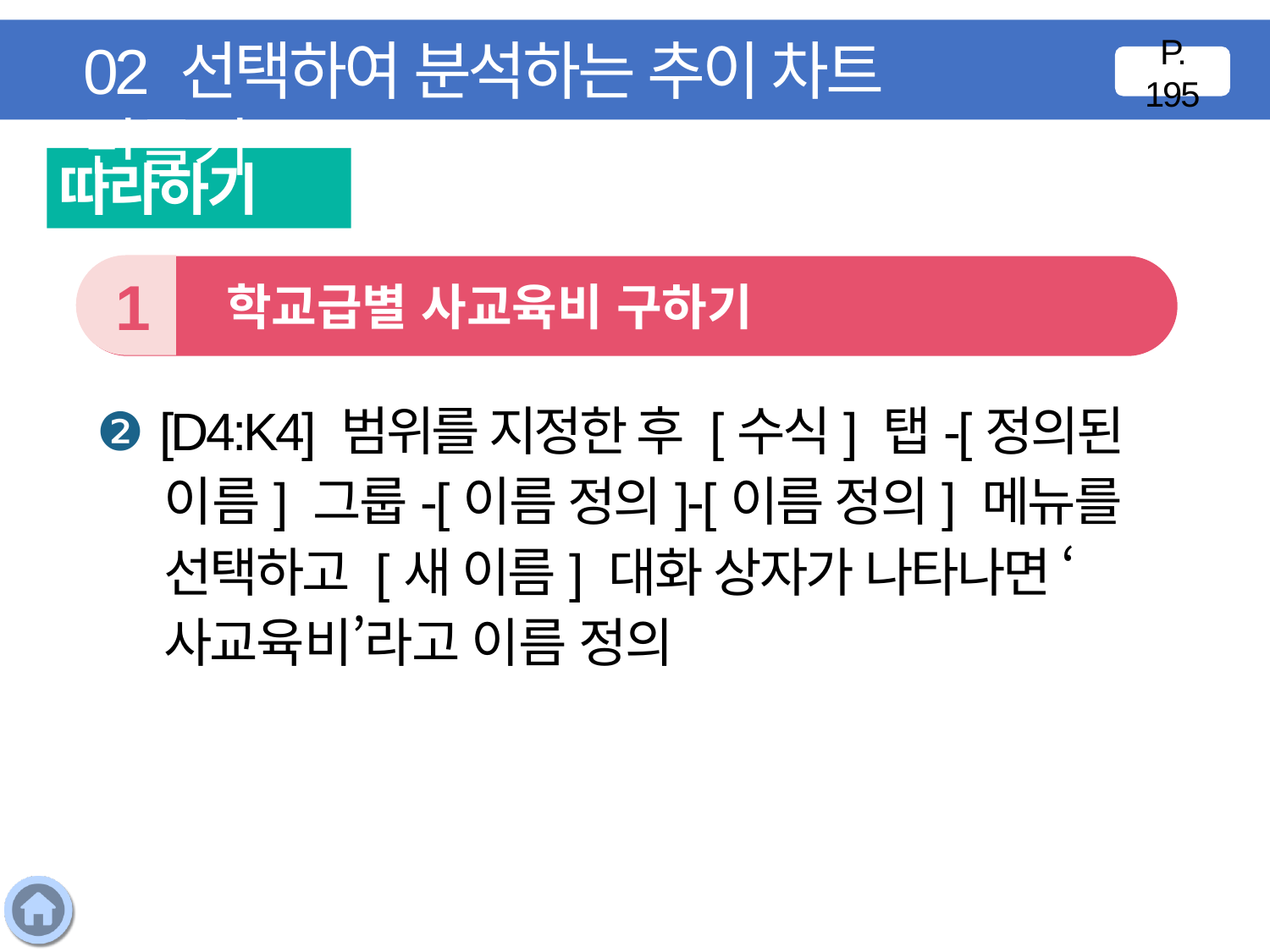

02 선택하여 분석하는 추이 차트 만들기
P. 195
따라하기
1
        학교급별 사교육비 구하기
❷ [D4:K4] 범위를 지정한 후 [수식] 탭-[정의된 이름] 그룹-[이름 정의]-[이름 정의] 메뉴를 선택하고 [새 이름] 대화 상자가 나타나면 ‘사교육비’라고 이름 정의